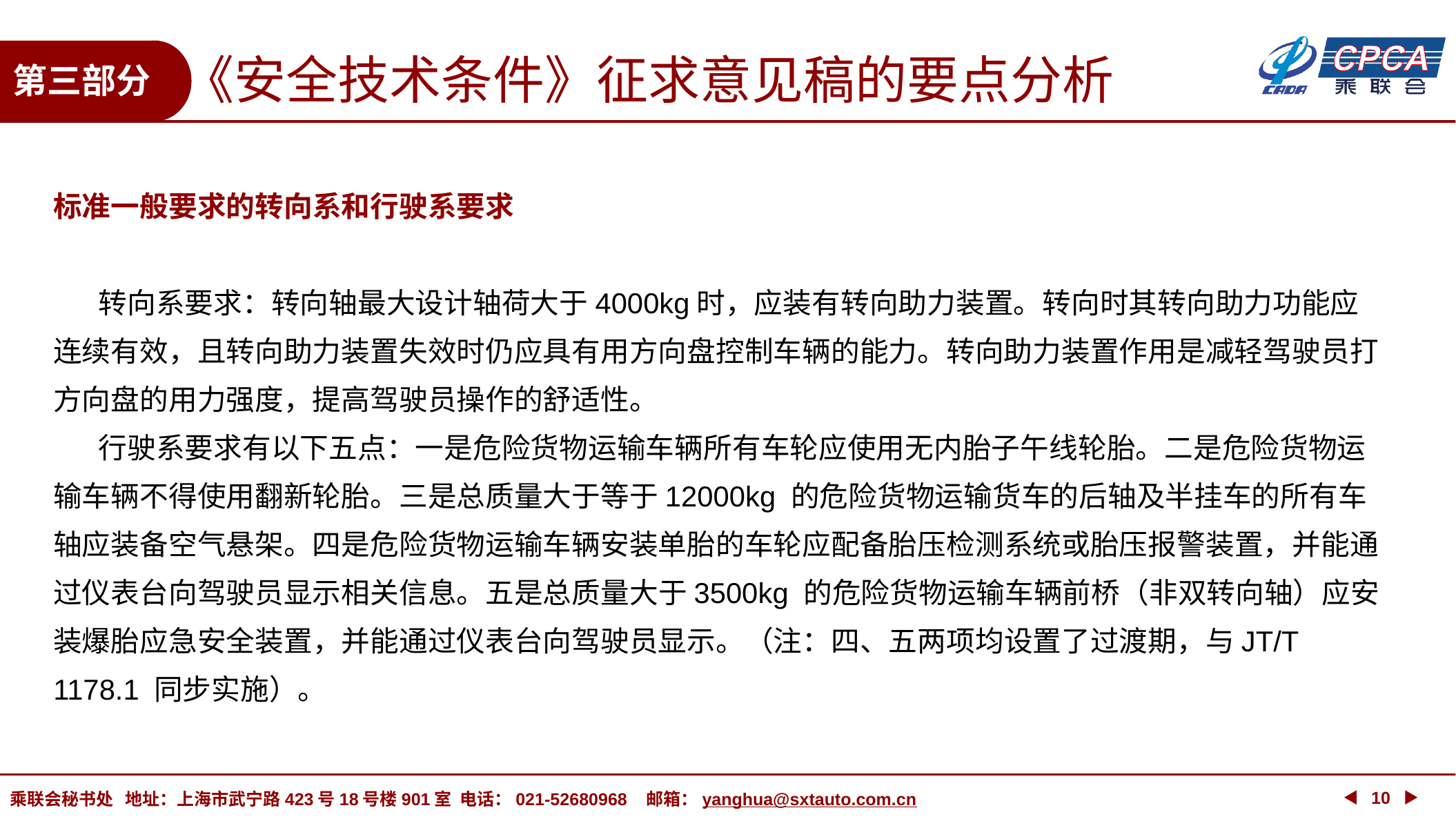

《安全技术条件》征求意见稿的要点分析
第三部分
标准一般要求的转向系和行驶系要求

      转向系要求：转向轴最大设计轴荷大于4000kg时，应装有转向助力装置。转向时其转向助力功能应连续有效，且转向助力装置失效时仍应具有用方向盘控制车辆的能力。转向助力装置作用是减轻驾驶员打方向盘的用力强度，提高驾驶员操作的舒适性。
      行驶系要求有以下五点：一是危险货物运输车辆所有车轮应使用无内胎子午线轮胎。二是危险货物运输车辆不得使用翻新轮胎。三是总质量大于等于12000kg 的危险货物运输货车的后轴及半挂车的所有车轴应装备空气悬架。四是危险货物运输车辆安装单胎的车轮应配备胎压检测系统或胎压报警装置，并能通过仪表台向驾驶员显示相关信息。五是总质量大于3500kg 的危险货物运输车辆前桥（非双转向轴）应安装爆胎应急安全装置，并能通过仪表台向驾驶员显示。（注：四、五两项均设置了过渡期，与JT/T 1178.1 同步实施）。